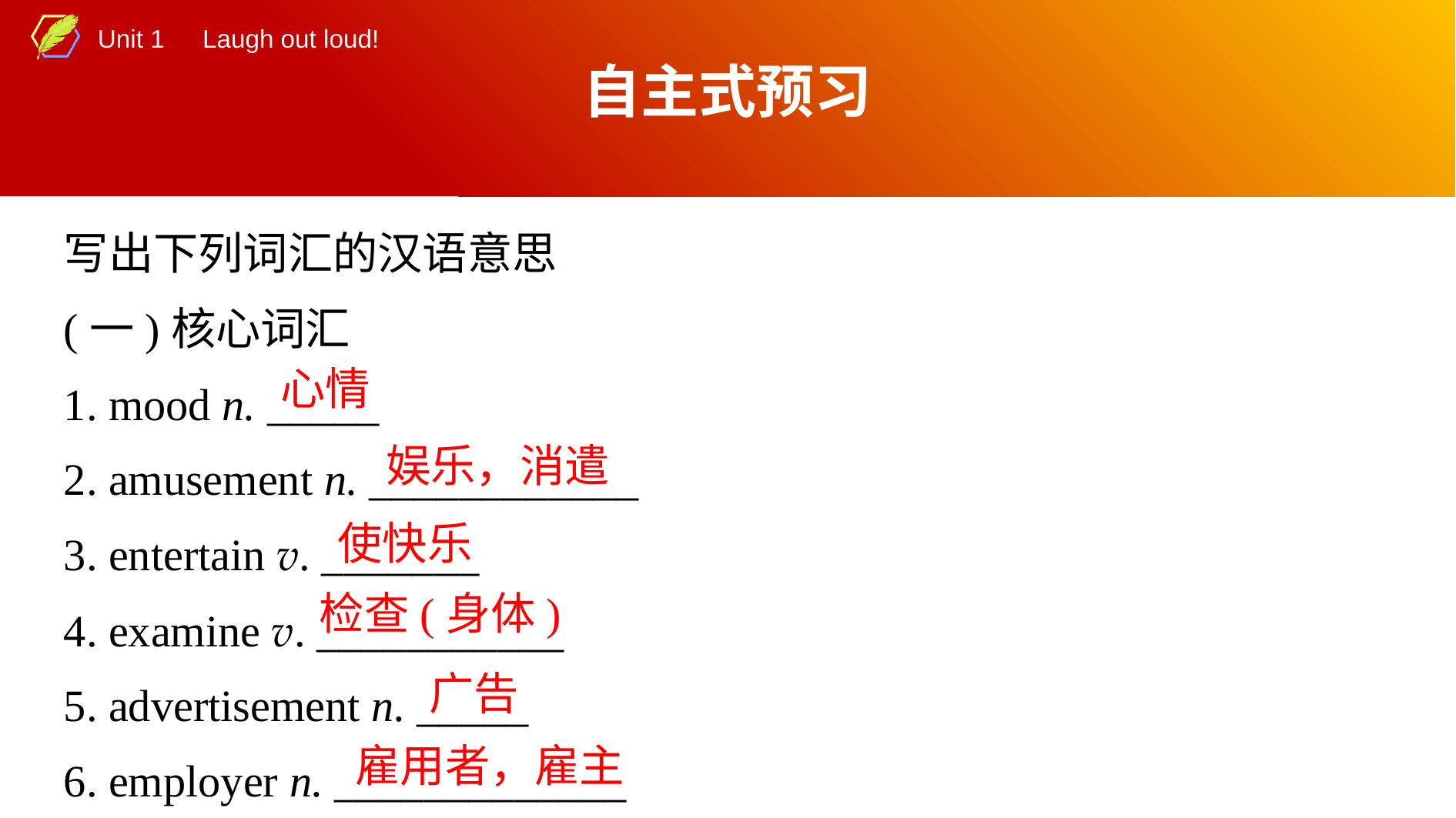

自主式预习
写出下列词汇的汉语意思
(一)核心词汇
1. mood n. _____
2. amusement n. ____________
3. entertain v. _______
4. examine v. ___________
5. advertisement n. _____
6. employer n. _____________
心情
娱乐，消遣
使快乐
检查(身体)
 广告
雇用者，雇主